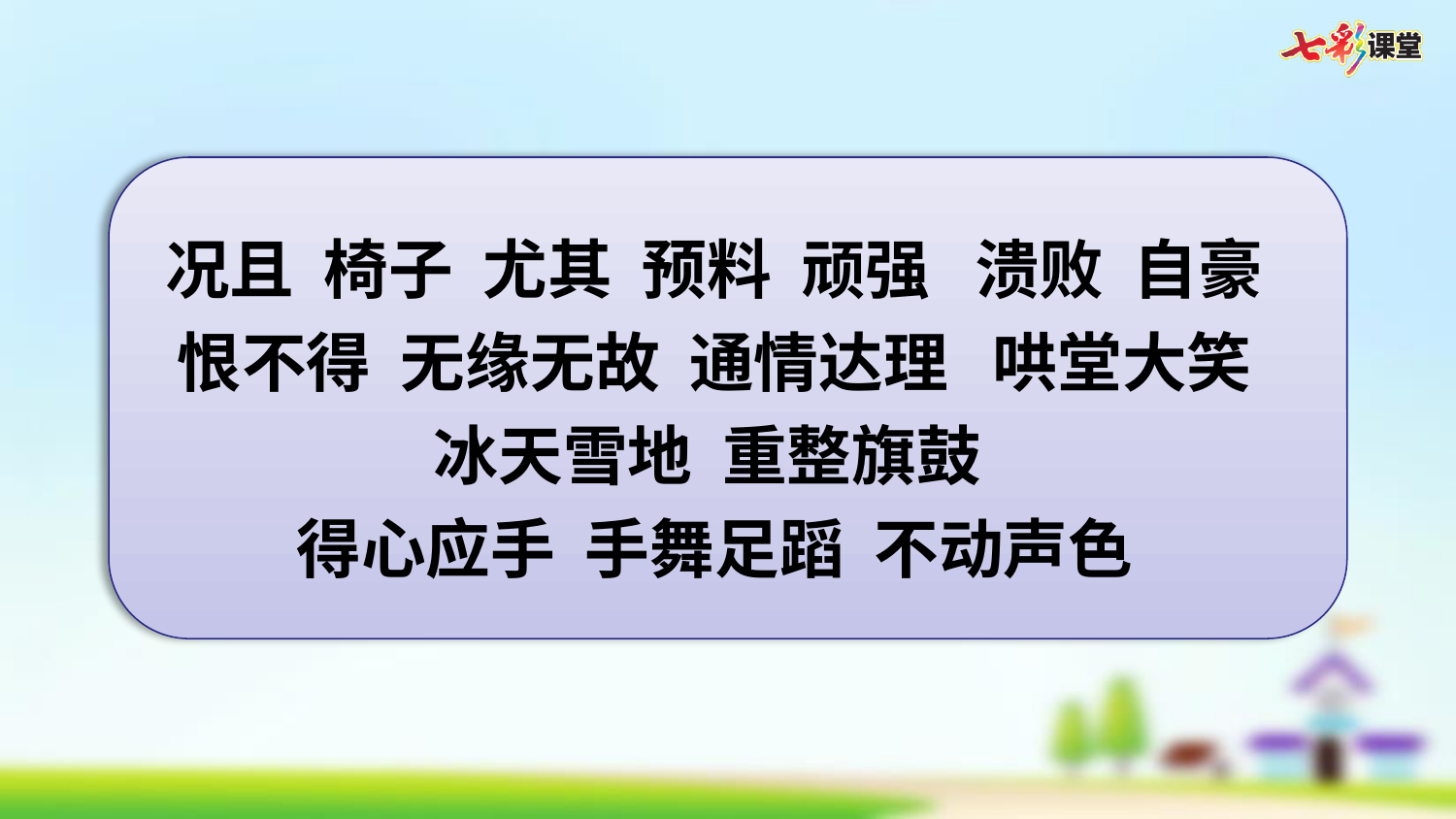

况且  椅子  尤其  预料  顽强   溃败  自豪  恨不得  无缘无故  通情达理   哄堂大笑  冰天雪地  重整旗鼓
得心应手  手舞足蹈  不动声色